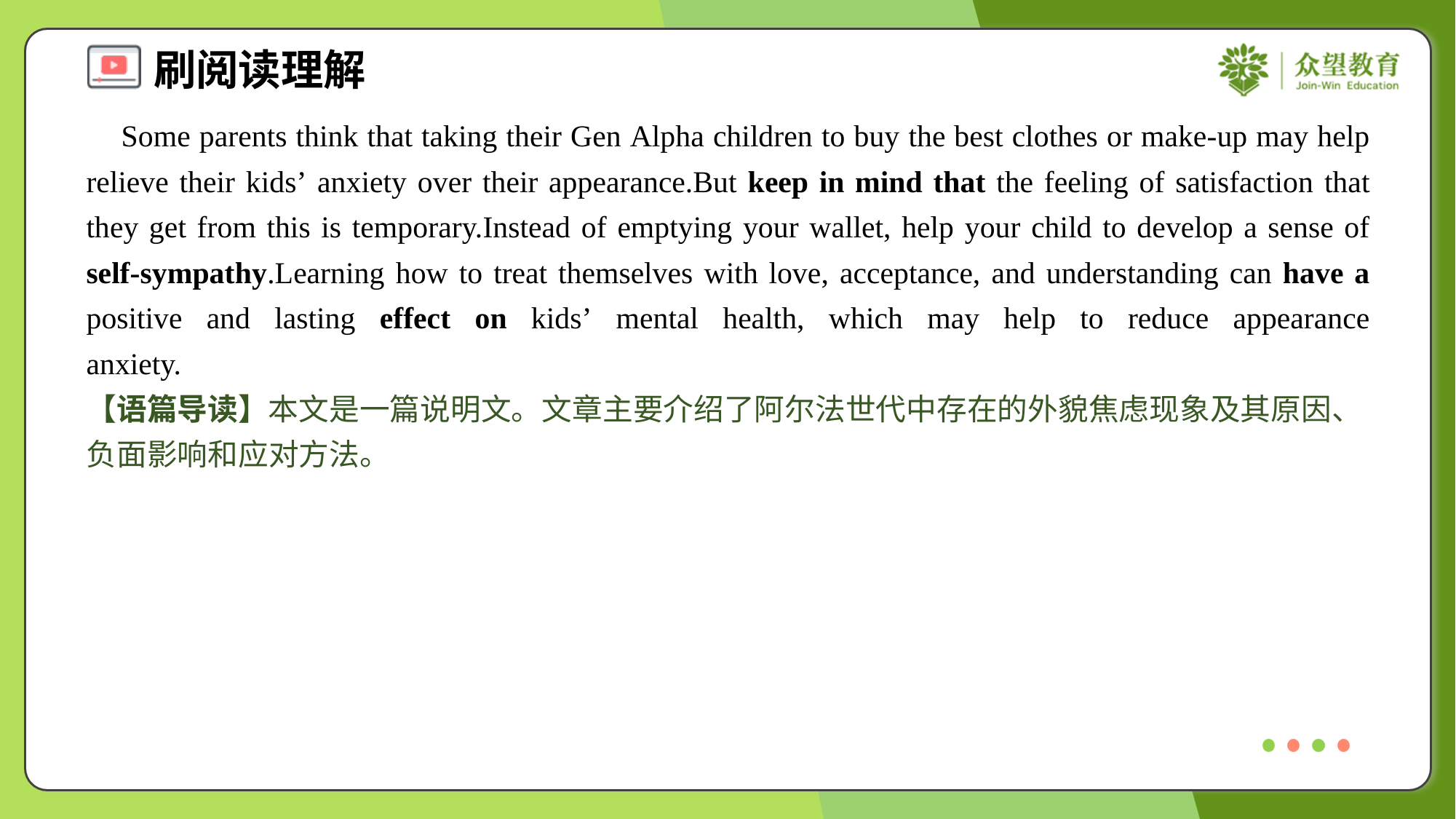

Some parents think that taking their Gen Alpha children to buy the best clothes or make-up may help relieve their kids’ anxiety over their appearance.But keep in mind that the feeling of satisfaction that they get from this is temporary.Instead of emptying your wallet, help your child to develop a sense of self-sympathy.Learning how to treat themselves with love, acceptance, and understanding can have a positive and lasting effect on kids’ mental health, which may help to reduce appearance anxiety.#1.5
【语篇导读】本文是一篇说明文。文章主要介绍了阿尔法世代中存在的外貌焦虑现象及其原因、负面影响和应对方法。